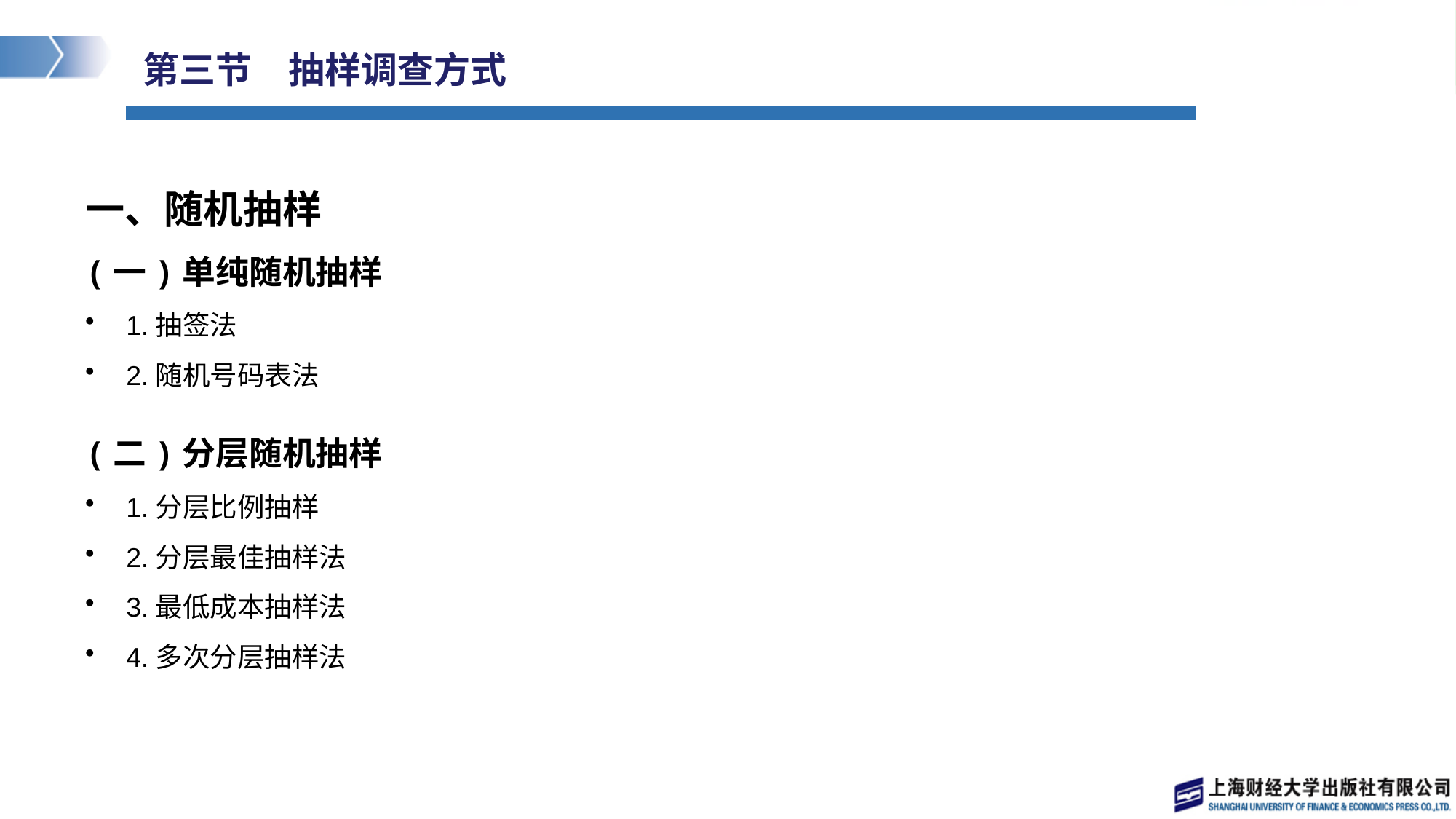

# 第三节　抽样调查方式
一、随机抽样
(一)单纯随机抽样
1.抽签法
2.随机号码表法
(二)分层随机抽样
1.分层比例抽样
2.分层最佳抽样法
3.最低成本抽样法
4.多次分层抽样法